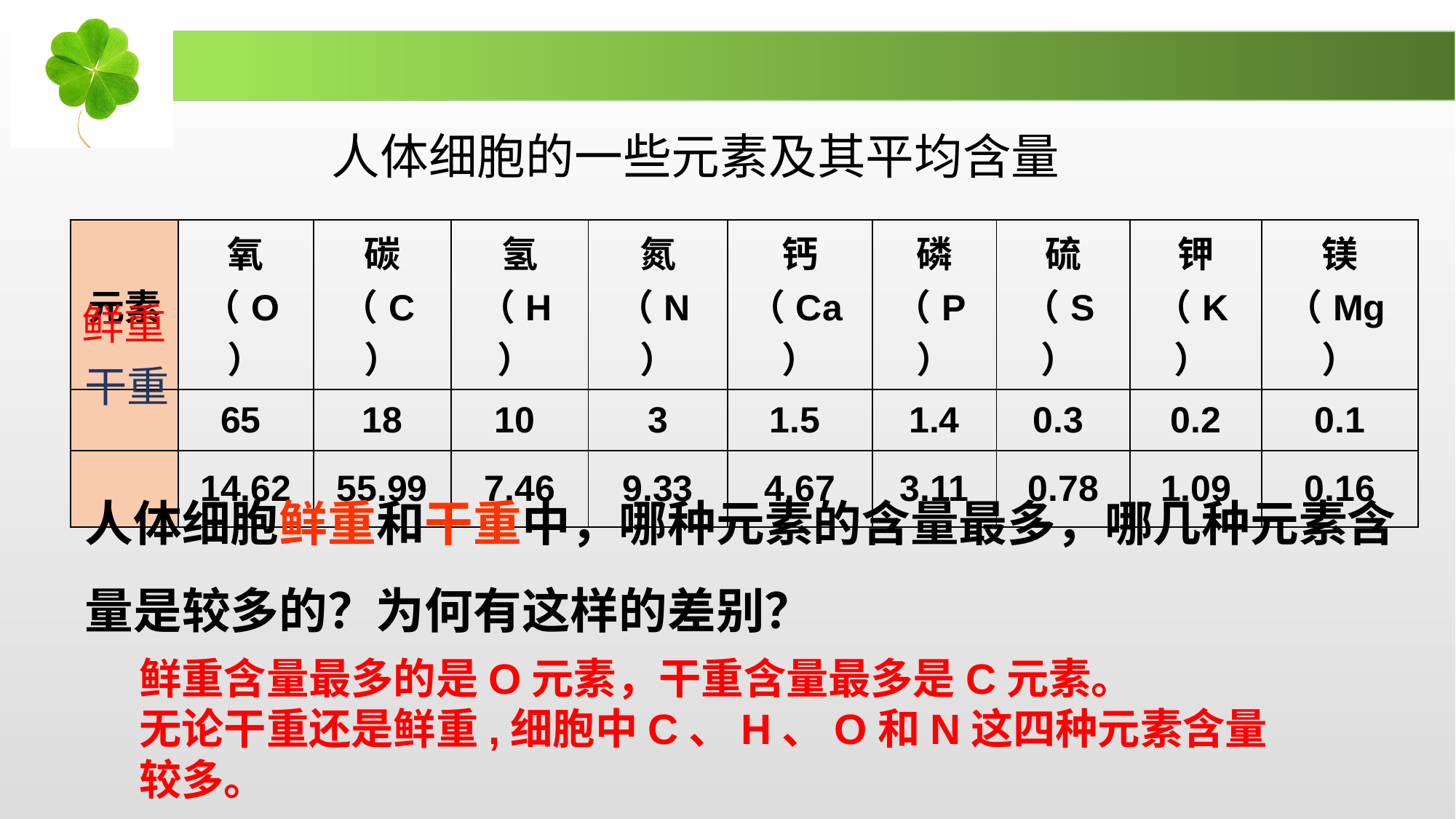

人体细胞的一些元素及其平均含量
| 元素 | 氧（O） | 碳（C） | 氢（H） | 氮（N） | 钙（Ca） | 磷（P） | 硫（S） | 钾（K） | 镁（Mg） |
| --- | --- | --- | --- | --- | --- | --- | --- | --- | --- |
|  | 65 | 18 | 10 | 3 | 1.5 | 1.4 | 0.3 | 0.2 | 0.1 |
|  | 14.62 | 55.99 | 7.46 | 9.33 | 4.67 | 3.11 | 0.78 | 1.09 | 0.16 |
鲜重
干重
人体细胞鲜重和干重中，哪种元素的含量最多，哪几种元素含量是较多的？为何有这样的差别？
鲜重含量最多的是O元素，干重含量最多是C元素。
无论干重还是鲜重,细胞中C、H、O和N这四种元素含量较多。